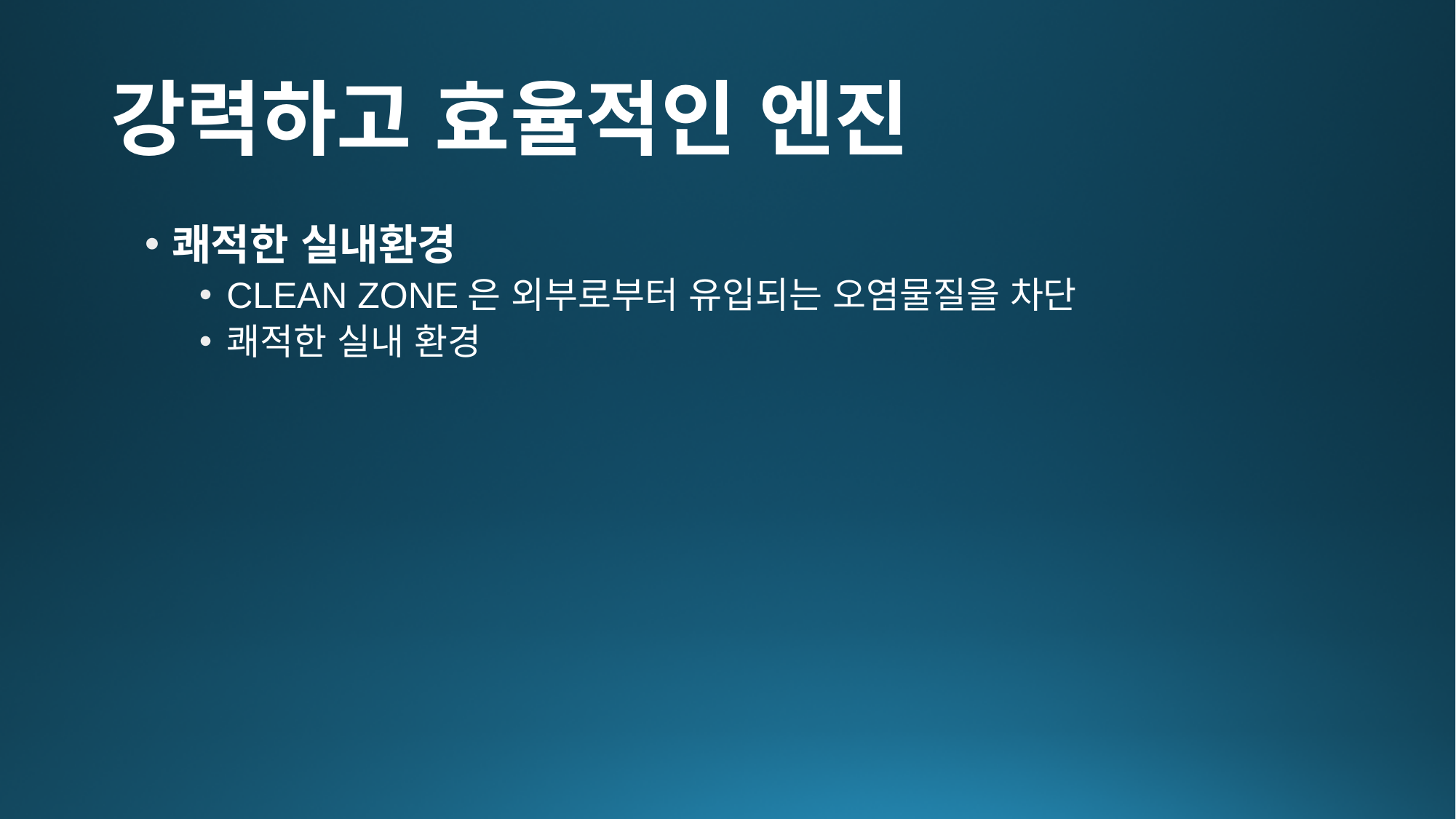

# 강력하고 효율적인 엔진
쾌적한 실내환경
CLEAN ZONE은 외부로부터 유입되는 오염물질을 차단
쾌적한 실내 환경